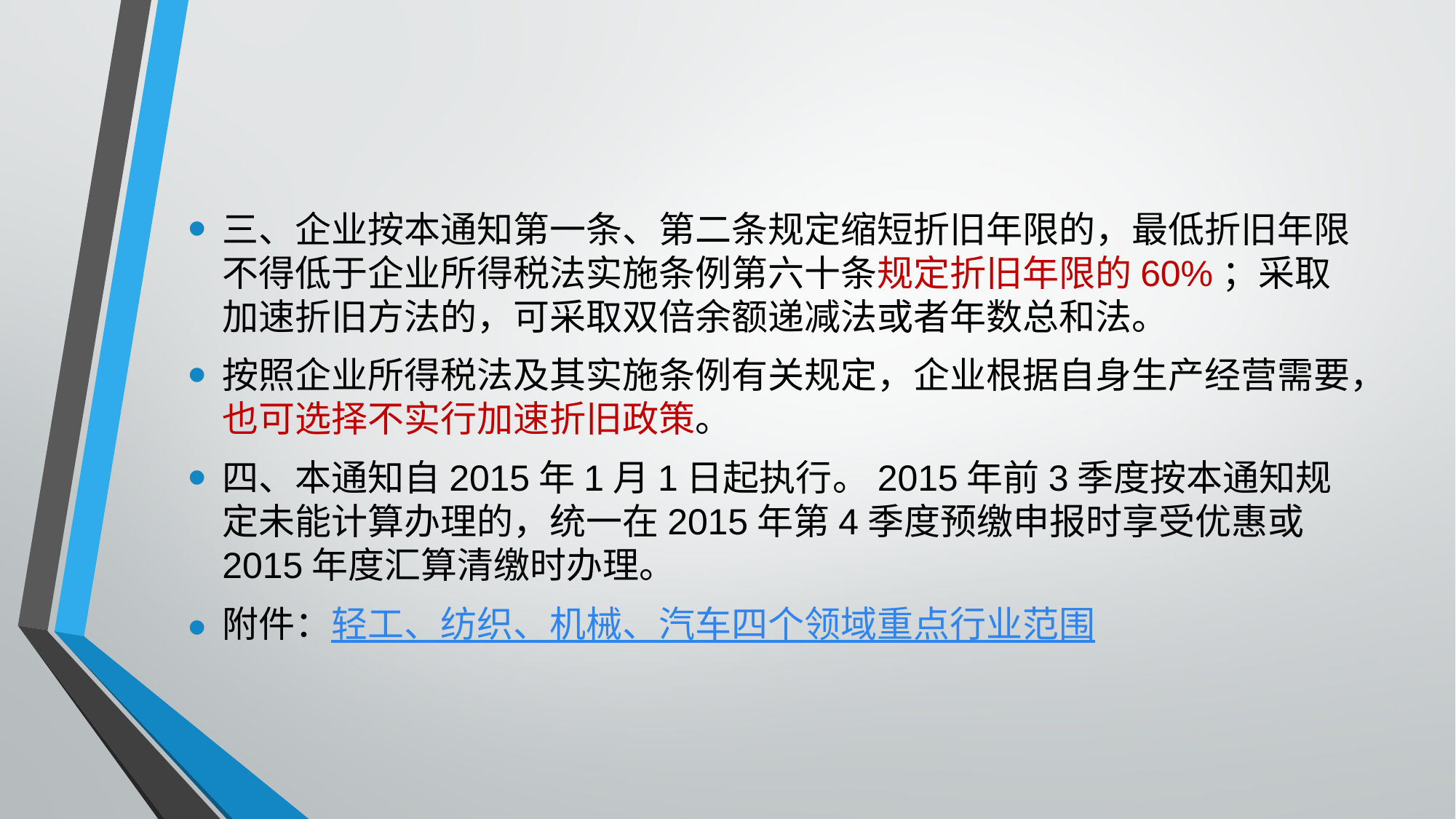

#
三、企业按本通知第一条、第二条规定缩短折旧年限的，最低折旧年限不得低于企业所得税法实施条例第六十条规定折旧年限的60%；采取加速折旧方法的，可采取双倍余额递减法或者年数总和法。
按照企业所得税法及其实施条例有关规定，企业根据自身生产经营需要，也可选择不实行加速折旧政策。
四、本通知自2015年1月1日起执行。2015年前3季度按本通知规定未能计算办理的，统一在2015年第4季度预缴申报时享受优惠或2015年度汇算清缴时办理。
附件：轻工、纺织、机械、汽车四个领域重点行业范围